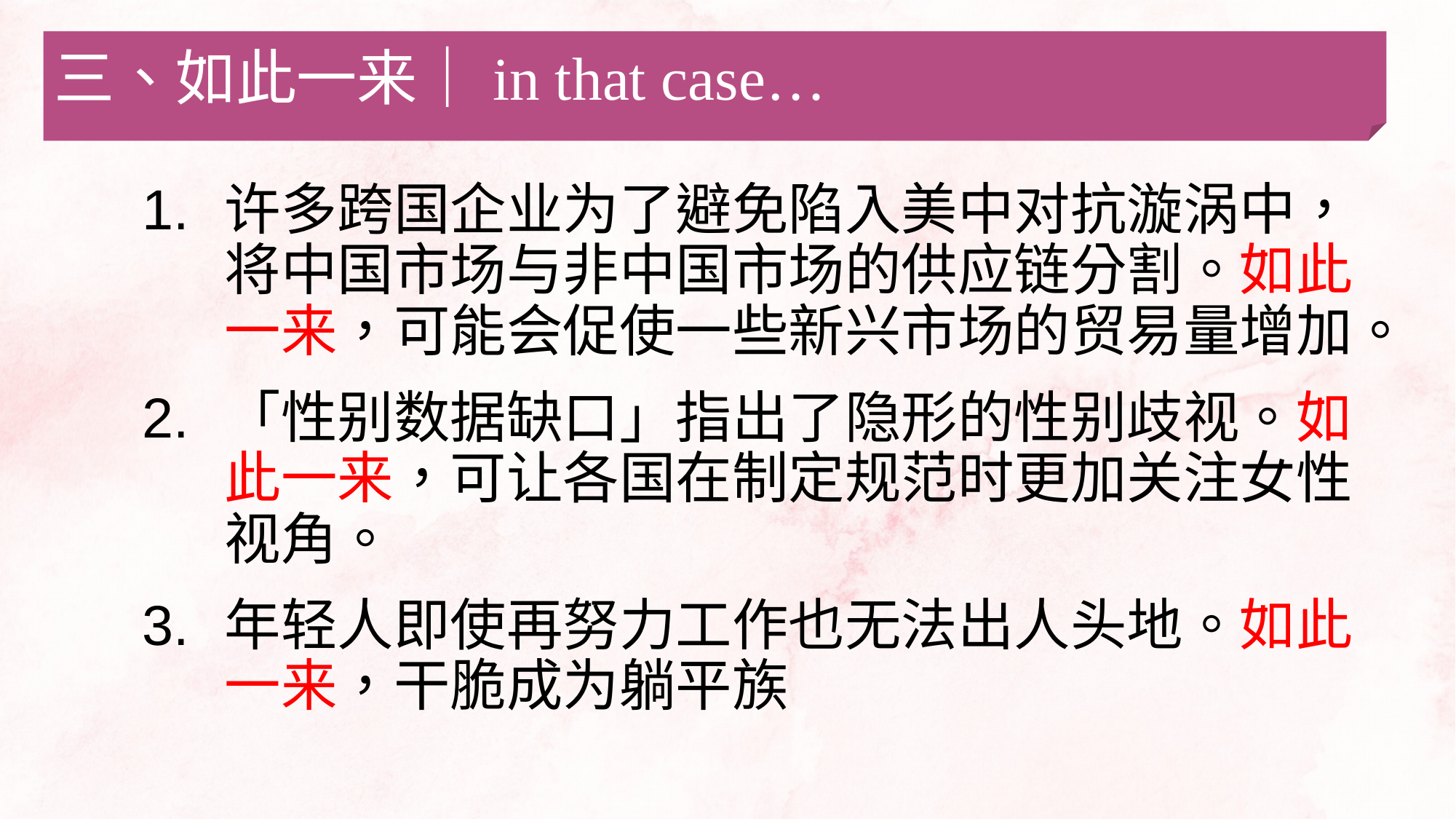

三、如此一来｜in that case…
许多跨国企业为了避免陷入美中对抗漩涡中，将中国市场与非中国市场的供应链分割。如此一来，可能会促使一些新兴市场的贸易量增加。
「性别数据缺口」指出了隐形的性别歧视。如此一来，可让各国在制定规范时更加关注女性视角。
年轻人即使再努力工作也无法出人头地。如此一来，干脆成为躺平族